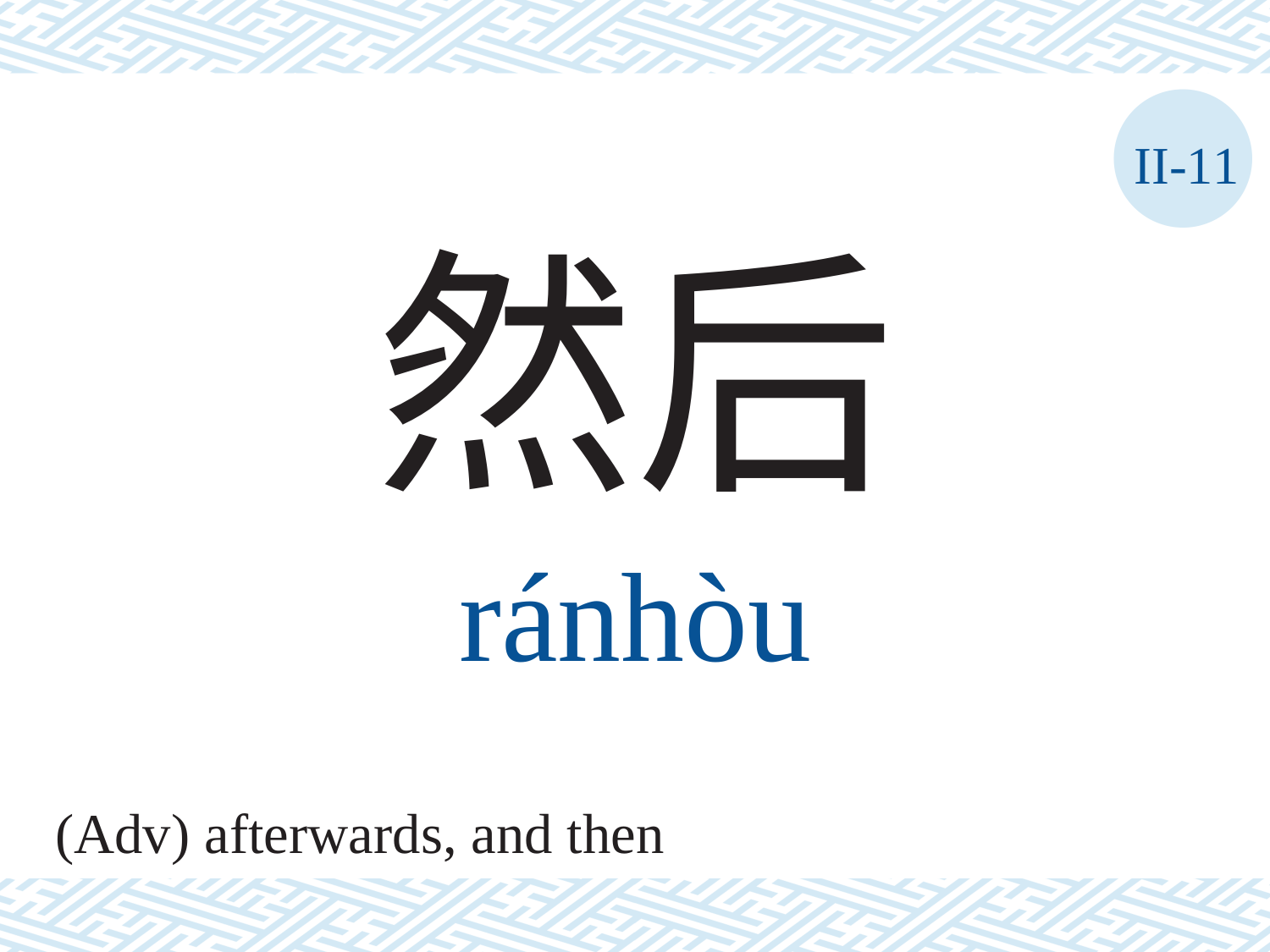

II-11
然后
ránhòu
(Adv) afterwards, and then